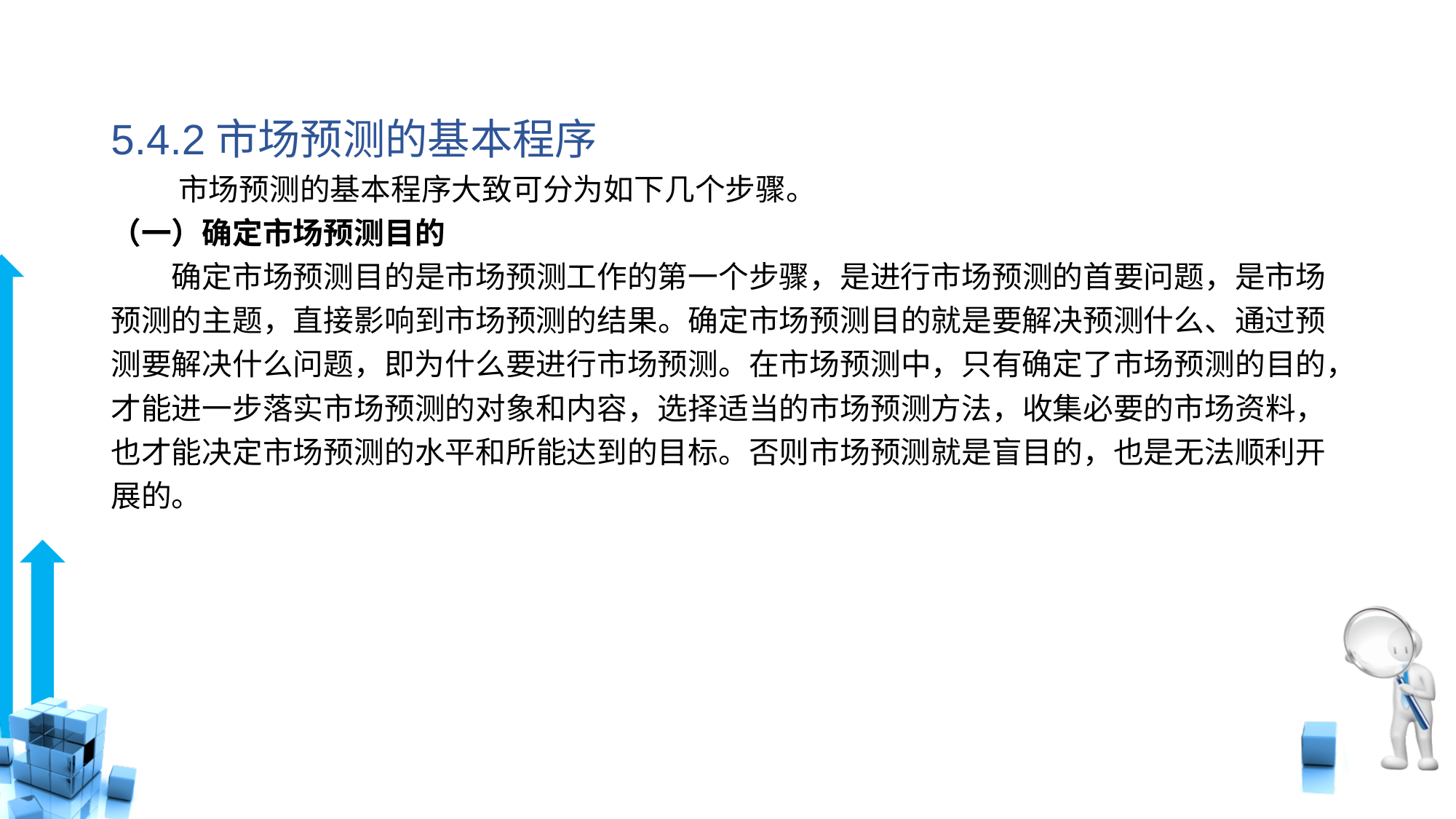

# 5.4.2市场预测的基本程序
　　 市场预测的基本程序大致可分为如下几个步骤。
（一）确定市场预测目的
　　确定市场预测目的是市场预测工作的第一个步骤，是进行市场预测的首要问题，是市场预测的主题，直接影响到市场预测的结果。确定市场预测目的就是要解决预测什么、通过预测要解决什么问题，即为什么要进行市场预测。在市场预测中，只有确定了市场预测的目的，才能进一步落实市场预测的对象和内容，选择适当的市场预测方法，收集必要的市场资料，也才能决定市场预测的水平和所能达到的目标。否则市场预测就是盲目的，也是无法顺利开展的。